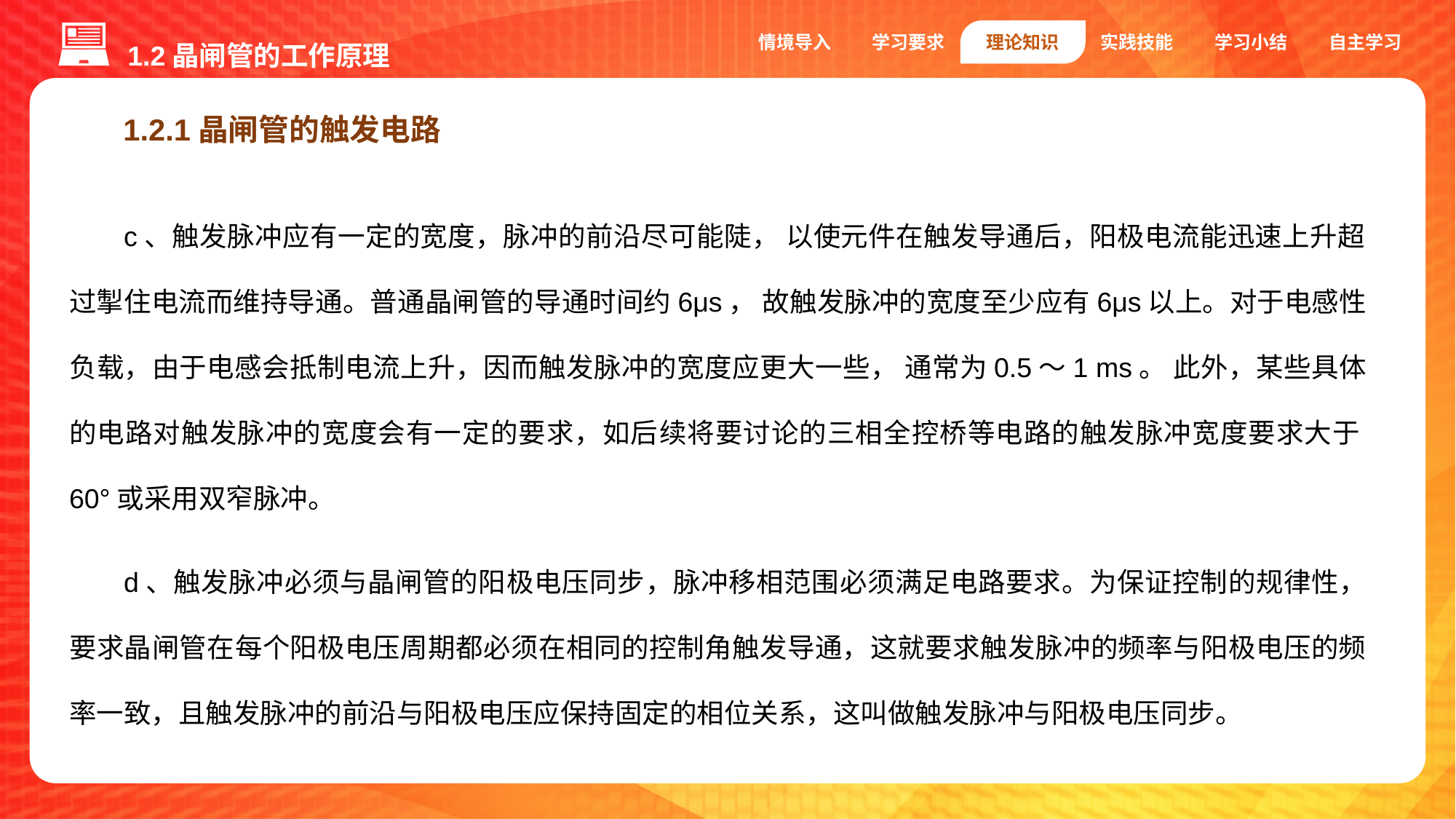

1.2晶闸管的工作原理
情境导入
学习要求
理论知识
实践技能
学习小结
自主学习

1.2.1晶闸管的触发电路
c、触发脉冲应有一定的宽度，脉冲的前沿尽可能陡， 以使元件在触发导通后，阳极电流能迅速上升超过掣住电流而维持导通。普通晶闸管的导通时间约6μs， 故触发脉冲的宽度至少应有6μs以上。对于电感性负载，由于电感会抵制电流上升，因而触发脉冲的宽度应更大一些， 通常为0.5～1 ms。 此外，某些具体的电路对触发脉冲的宽度会有一定的要求，如后续将要讨论的三相全控桥等电路的触发脉冲宽度要求大于60°或采用双窄脉冲。
d、触发脉冲必须与晶闸管的阳极电压同步，脉冲移相范围必须满足电路要求。为保证控制的规律性，要求晶闸管在每个阳极电压周期都必须在相同的控制角触发导通，这就要求触发脉冲的频率与阳极电压的频率一致，且触发脉冲的前沿与阳极电压应保持固定的相位关系，这叫做触发脉冲与阳极电压同步。